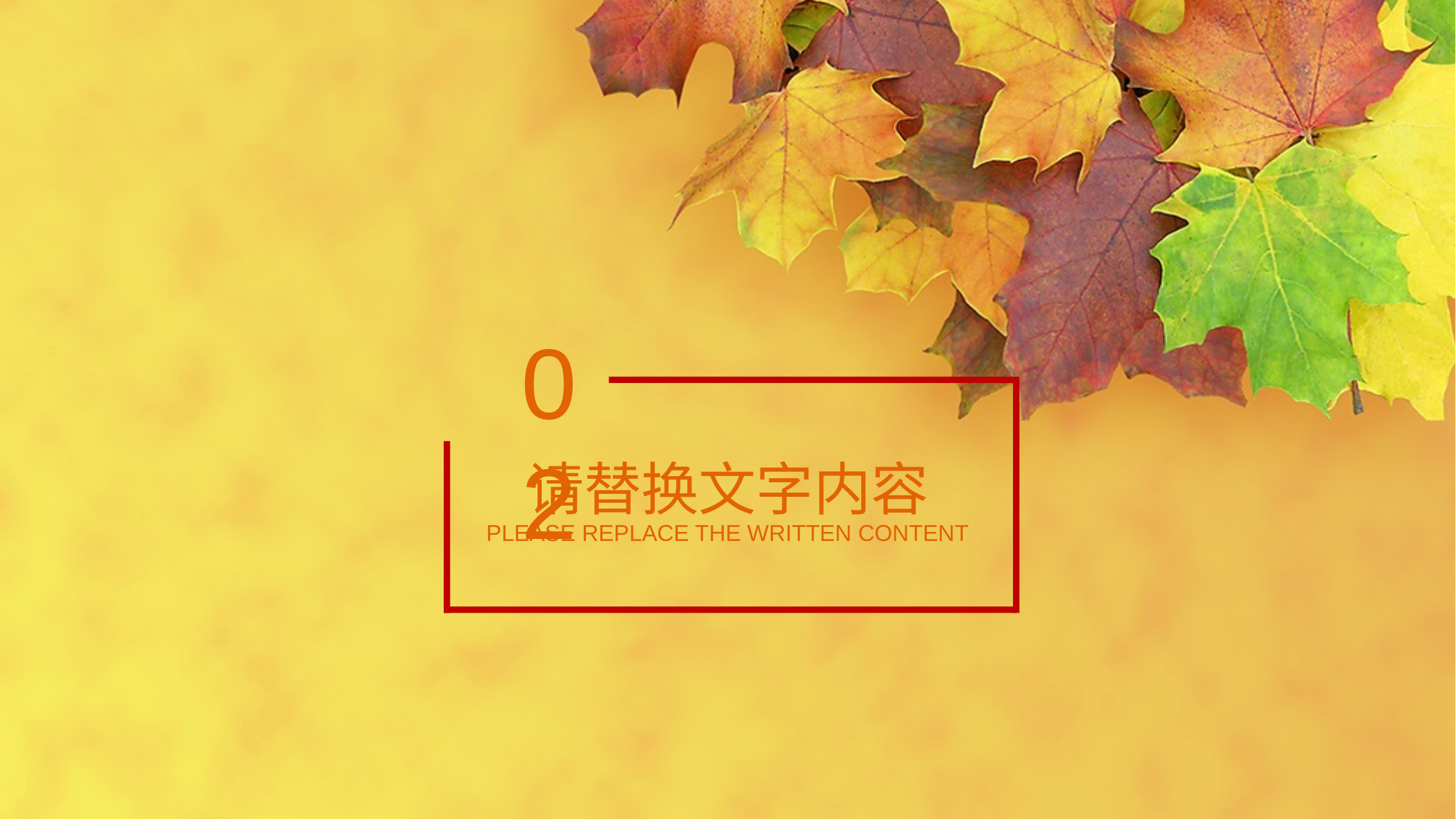

02

请替换文字内容
PLEASE REPLACE THE WRITTEN CONTENT